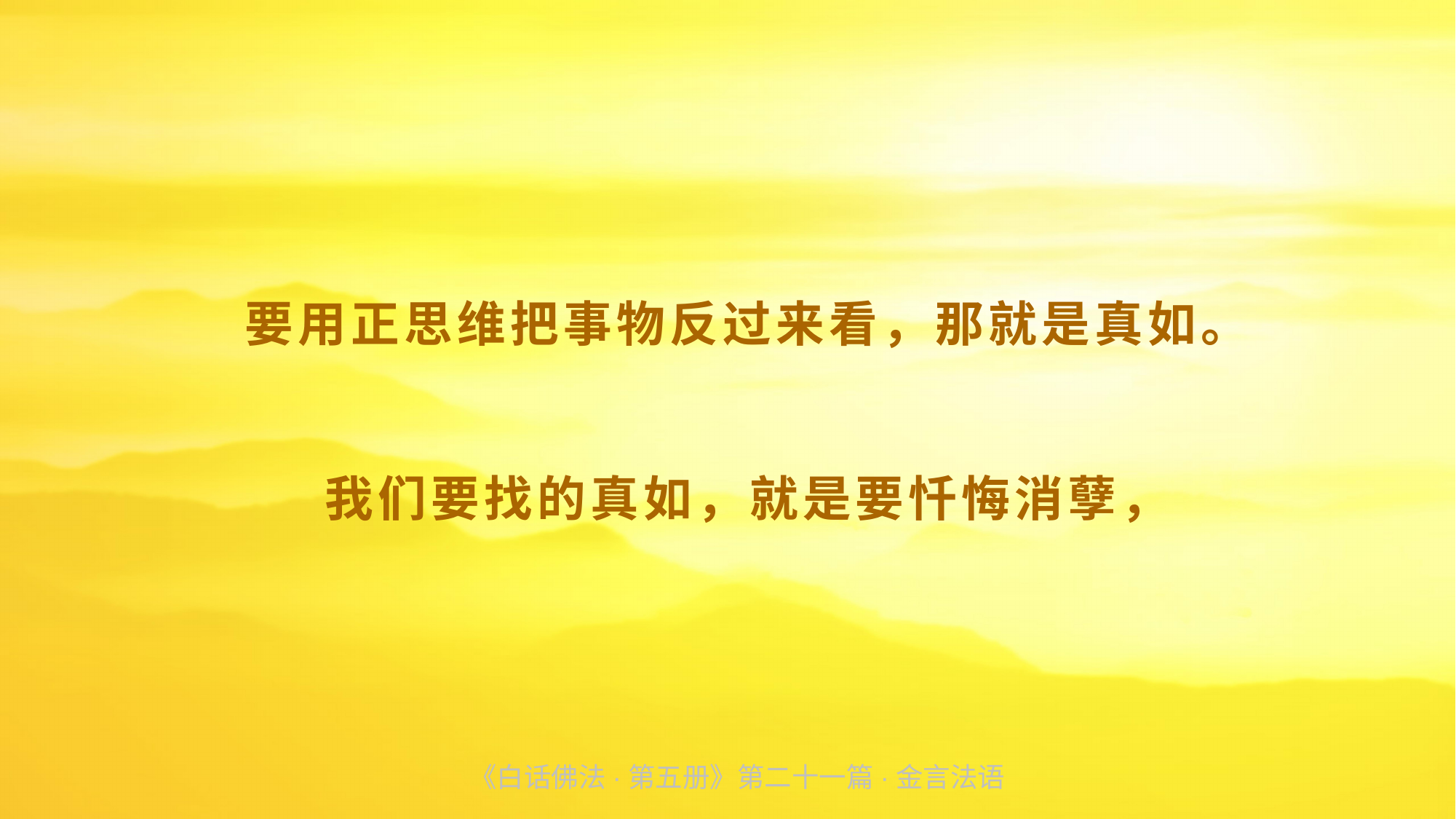

要用正思维把事物反过来看，那就是真如。

我们要找的真如，就是要忏悔消孽，
  《白话佛法·第五册》第二十一篇·金言法语